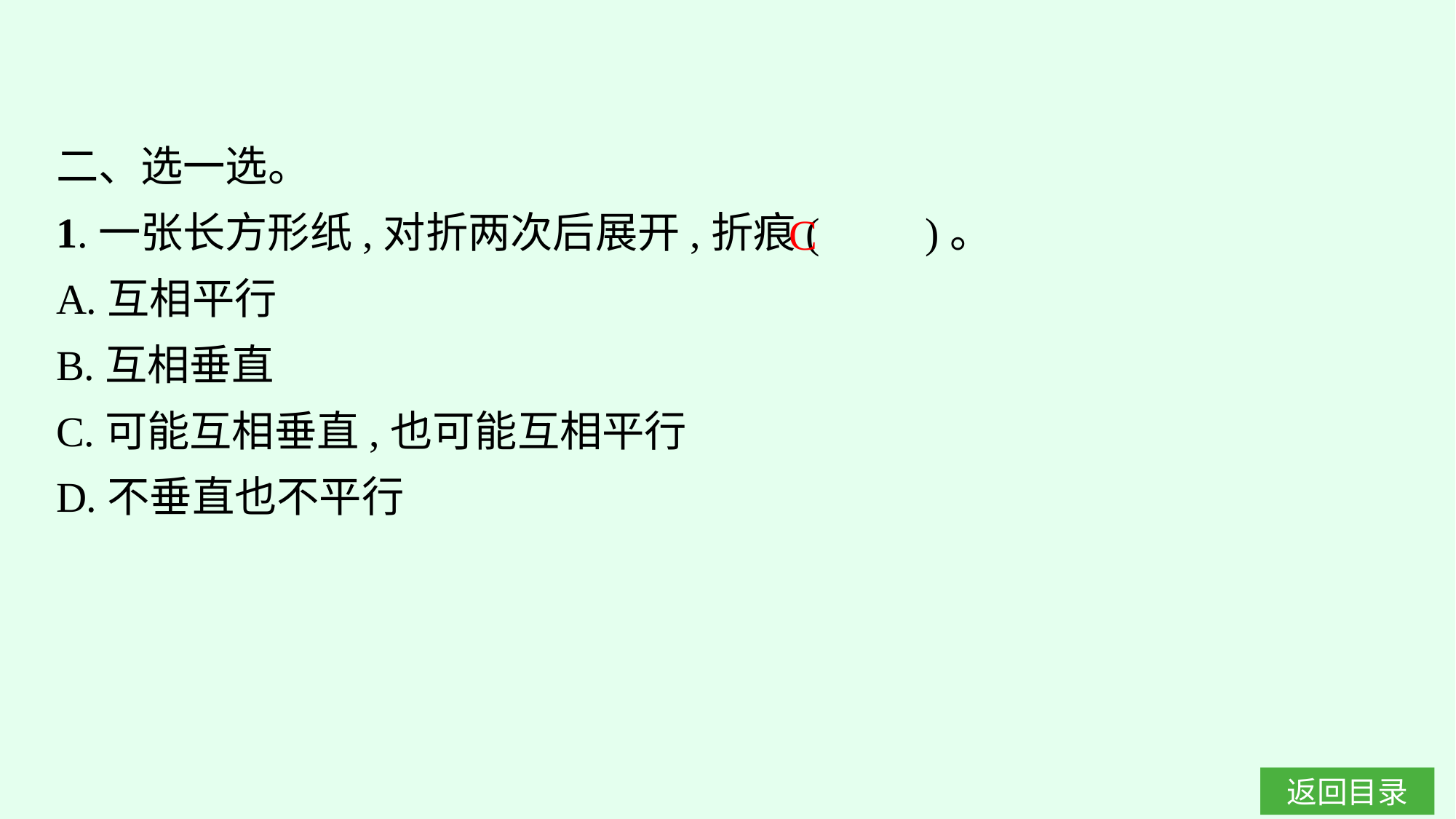

二、选一选。
1.一张长方形纸,对折两次后展开,折痕(　　)。
A.互相平行
B.互相垂直
C.可能互相垂直,也可能互相平行
D.不垂直也不平行
C